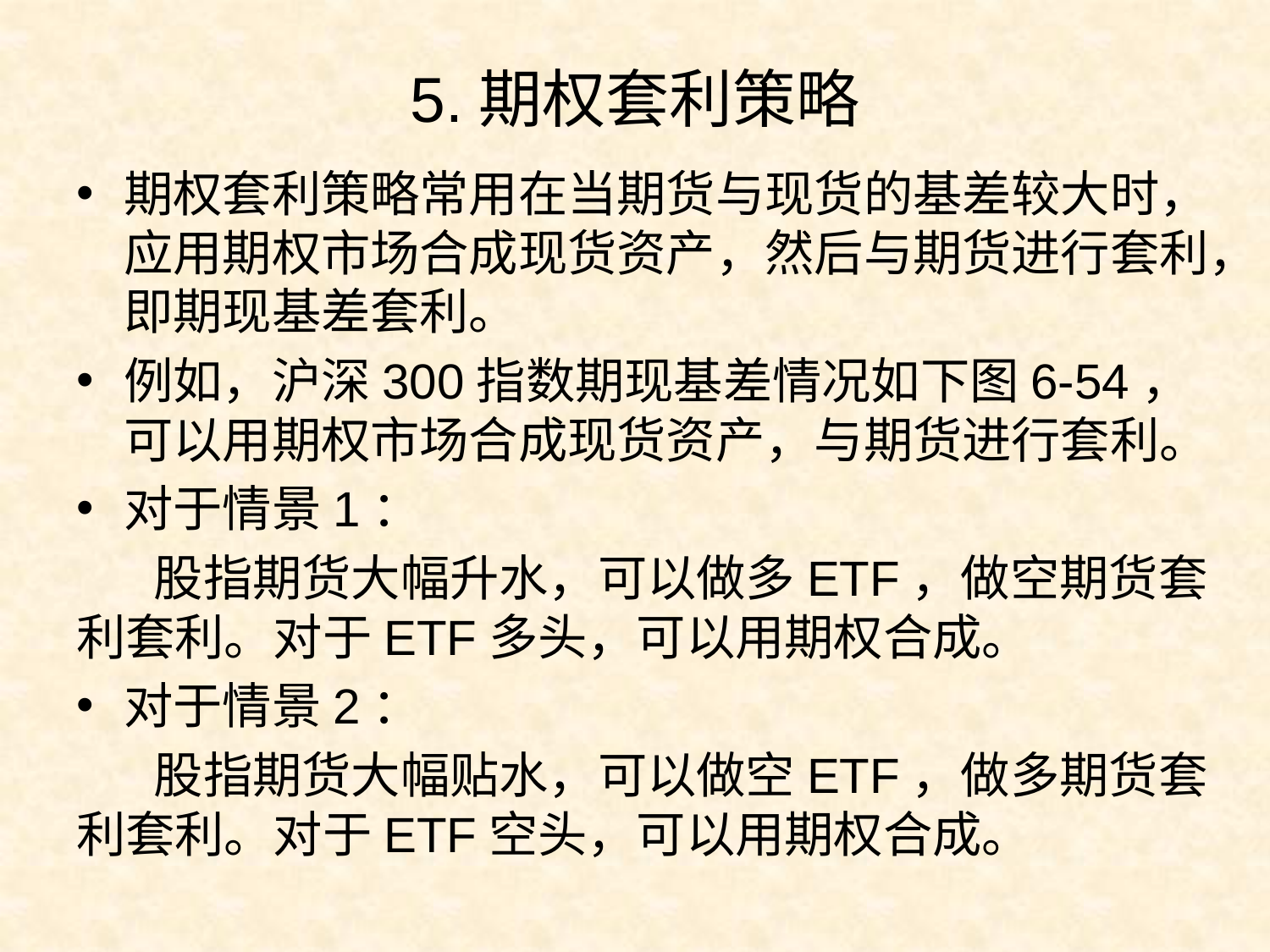

# 5.期权套利策略
期权套利策略常用在当期货与现货的基差较大时，应用期权市场合成现货资产，然后与期货进行套利，即期现基差套利。
例如，沪深300指数期现基差情况如下图6-54，可以用期权市场合成现货资产，与期货进行套利。
对于情景1：
      股指期货大幅升水，可以做多ETF，做空期货套利套利。对于ETF多头，可以用期权合成。
对于情景2：
      股指期货大幅贴水，可以做空ETF，做多期货套利套利。对于ETF空头，可以用期权合成。